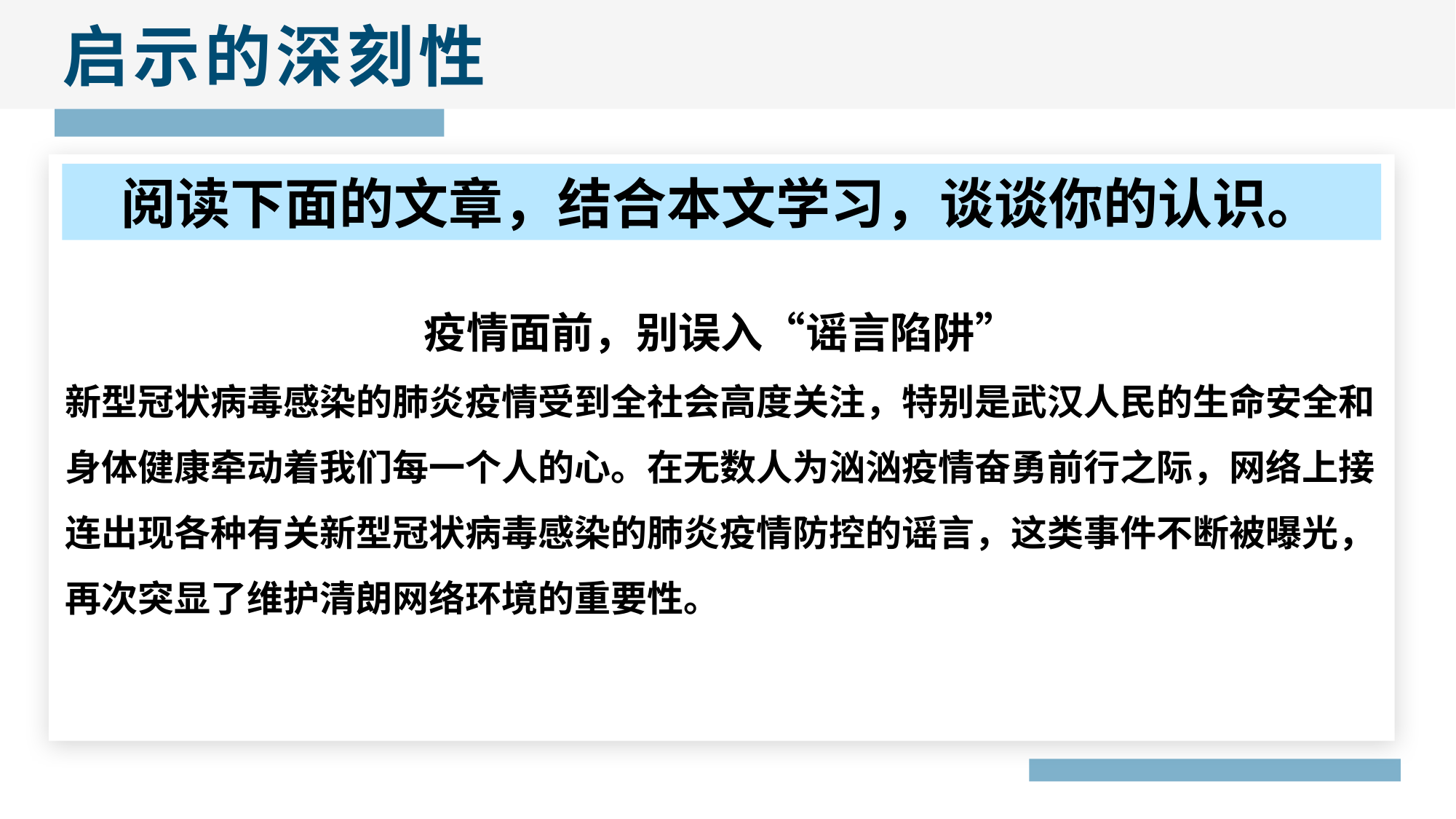

启示的深刻性

阅读下面的文章，结合本文学习，谈谈你的认识。
疫情面前，别误入“谣言陷阱”
新型冠状病毒感染的肺炎疫情受到全社会高度关注，特别是武汉人民的生命安全和身体健康牵动着我们每一个人的心。在无数人为汹汹疫情奋勇前行之际，网络上接连出现各种有关新型冠状病毒感染的肺炎疫情防控的谣言，这类事件不断被曝光，再次突显了维护清朗网络环境的重要性。